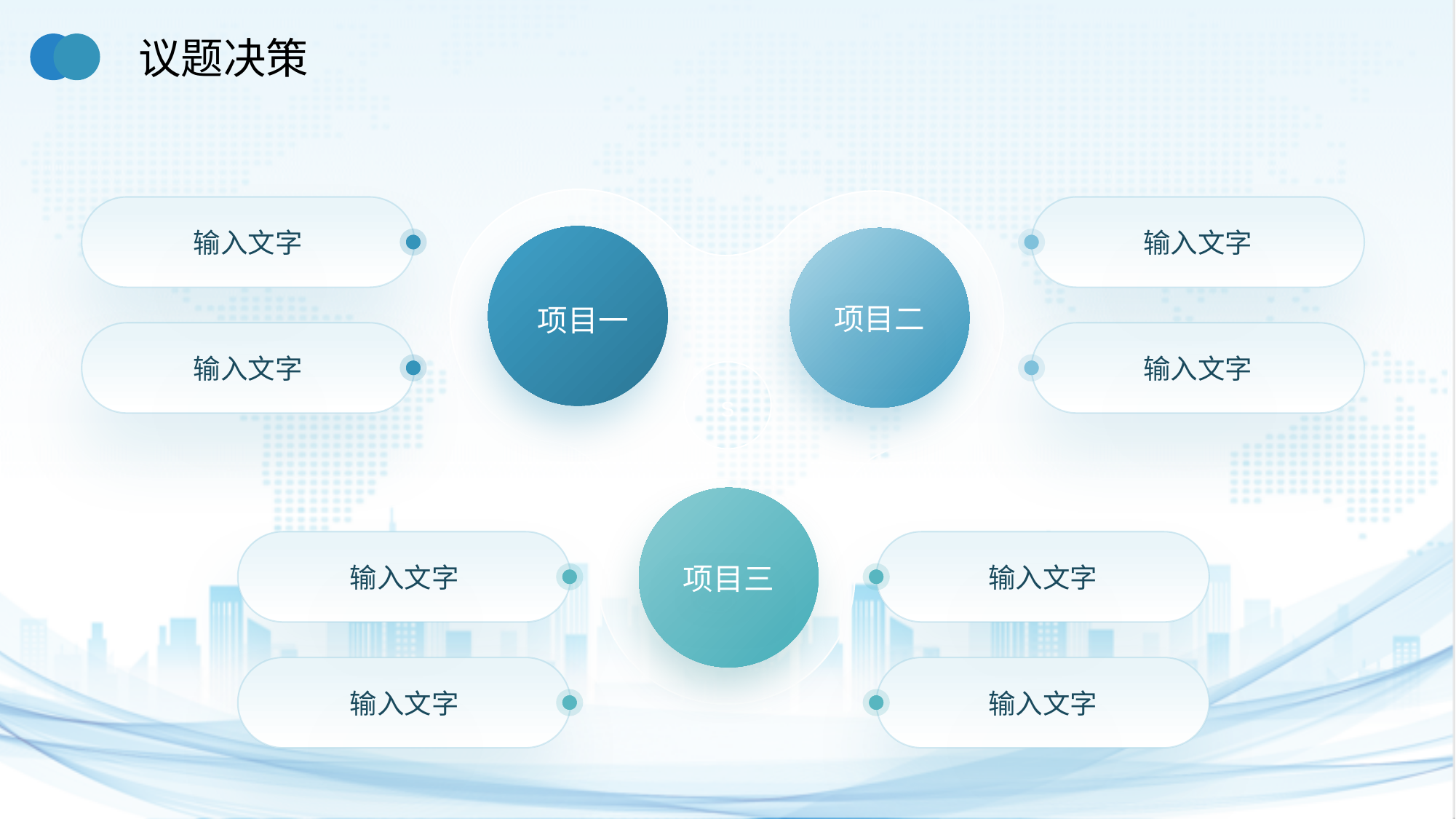

议题决策
输入文字
输入文字
项目二
项目一

输入文字
输入文字

项目三
输入文字
输入文字

输入文字
输入文字